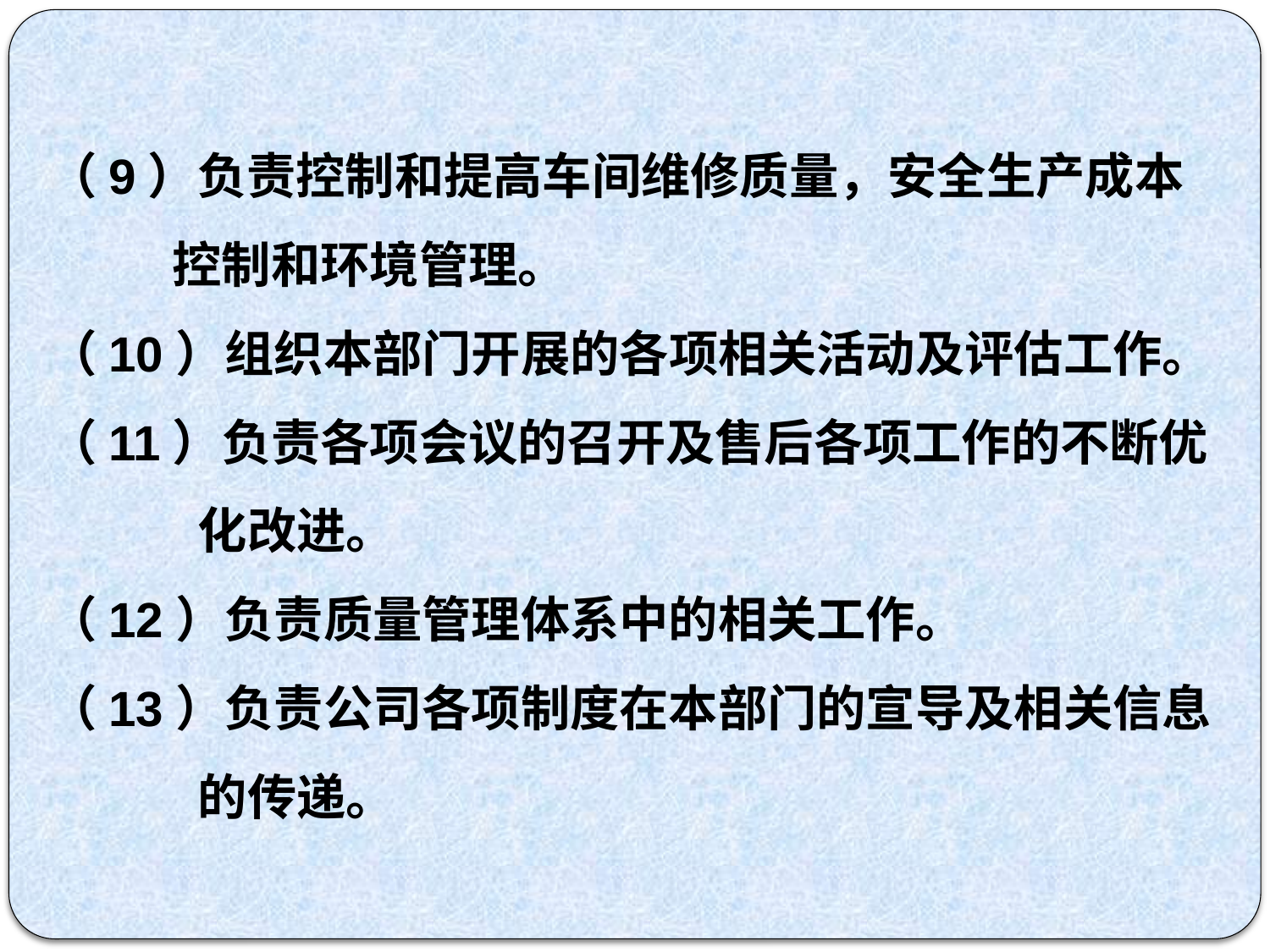

（9）负责控制和提高车间维修质量，安全生产成本控制和环境管理。
（10）组织本部门开展的各项相关活动及评估工作。
（11）负责各项会议的召开及售后各项工作的不断优化改进。
（12）负责质量管理体系中的相关工作。
（13）负责公司各项制度在本部门的宣导及相关信息的传递。